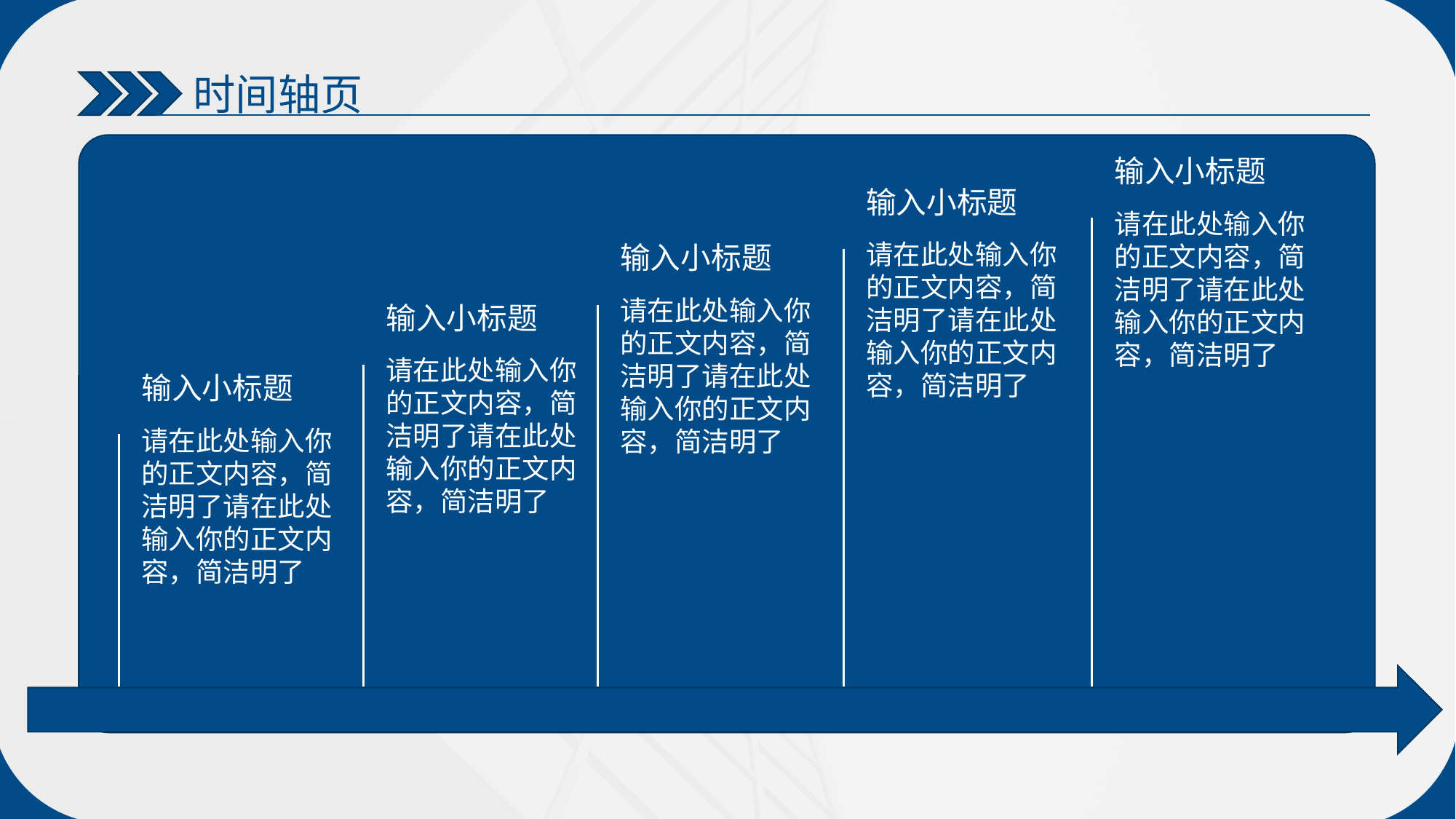

时间轴页

输入小标题
输入小标题
请在此处输入你的正文内容，简洁明了请在此处输入你的正文内容，简洁明了
请在此处输入你的正文内容，简洁明了请在此处输入你的正文内容，简洁明了
输入小标题
请在此处输入你的正文内容，简洁明了请在此处输入你的正文内容，简洁明了
输入小标题
请在此处输入你的正文内容，简洁明了请在此处输入你的正文内容，简洁明了
输入小标题
请在此处输入你的正文内容，简洁明了请在此处输入你的正文内容，简洁明了